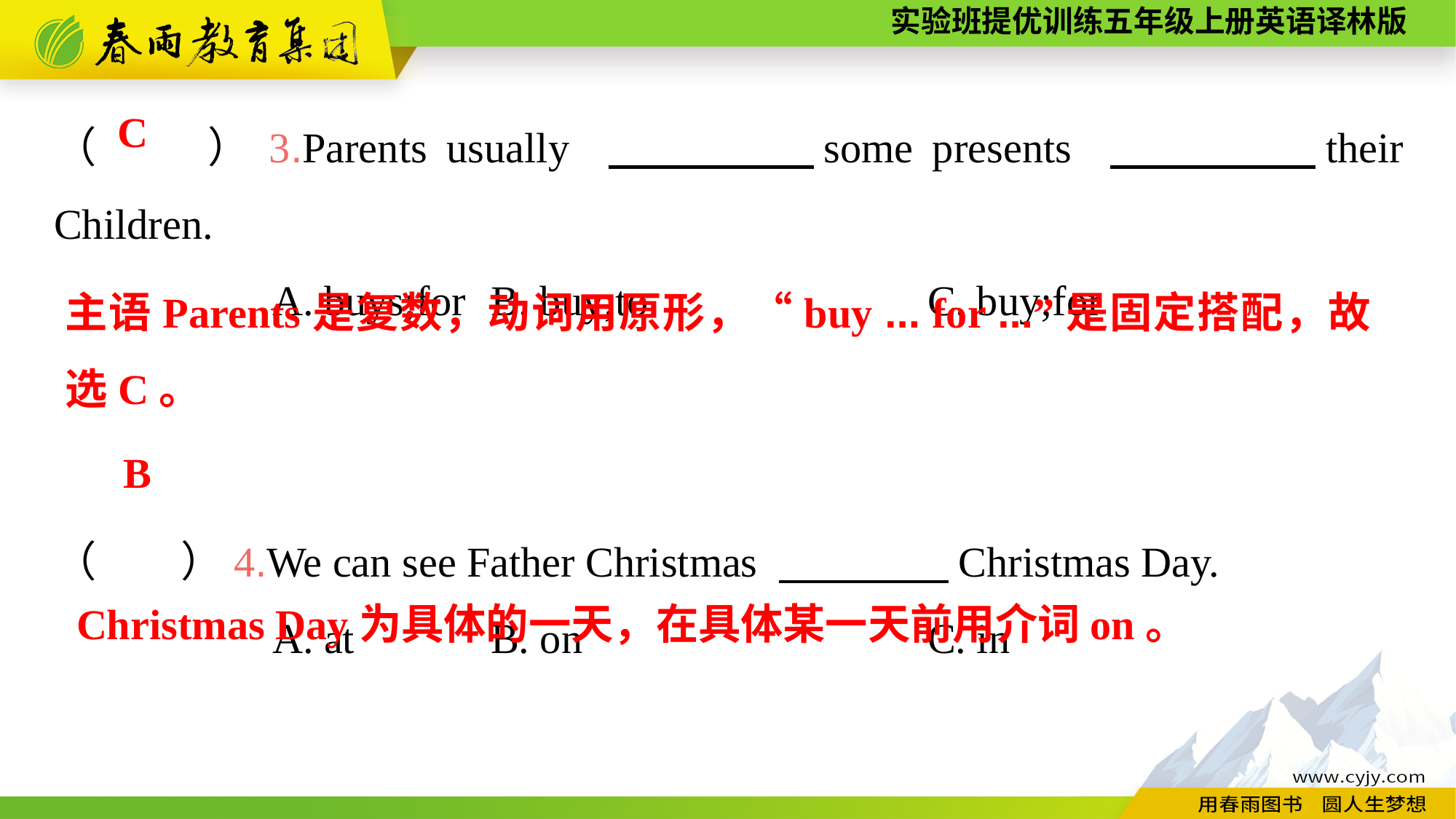

（　　）3.Parents usually 　　　　some presents 　　　　their Children.
		A. buys;for	B. buy;to			C. buy;for

（　　）4.We can see Father Christmas 　　　　Christmas Day.
		A. at		B. on				C. in
C
主语Parents是复数，动词用原形，“buy ... for ...”是固定搭配，故选C。
B
Christmas Day为具体的一天，在具体某一天前用介词on。